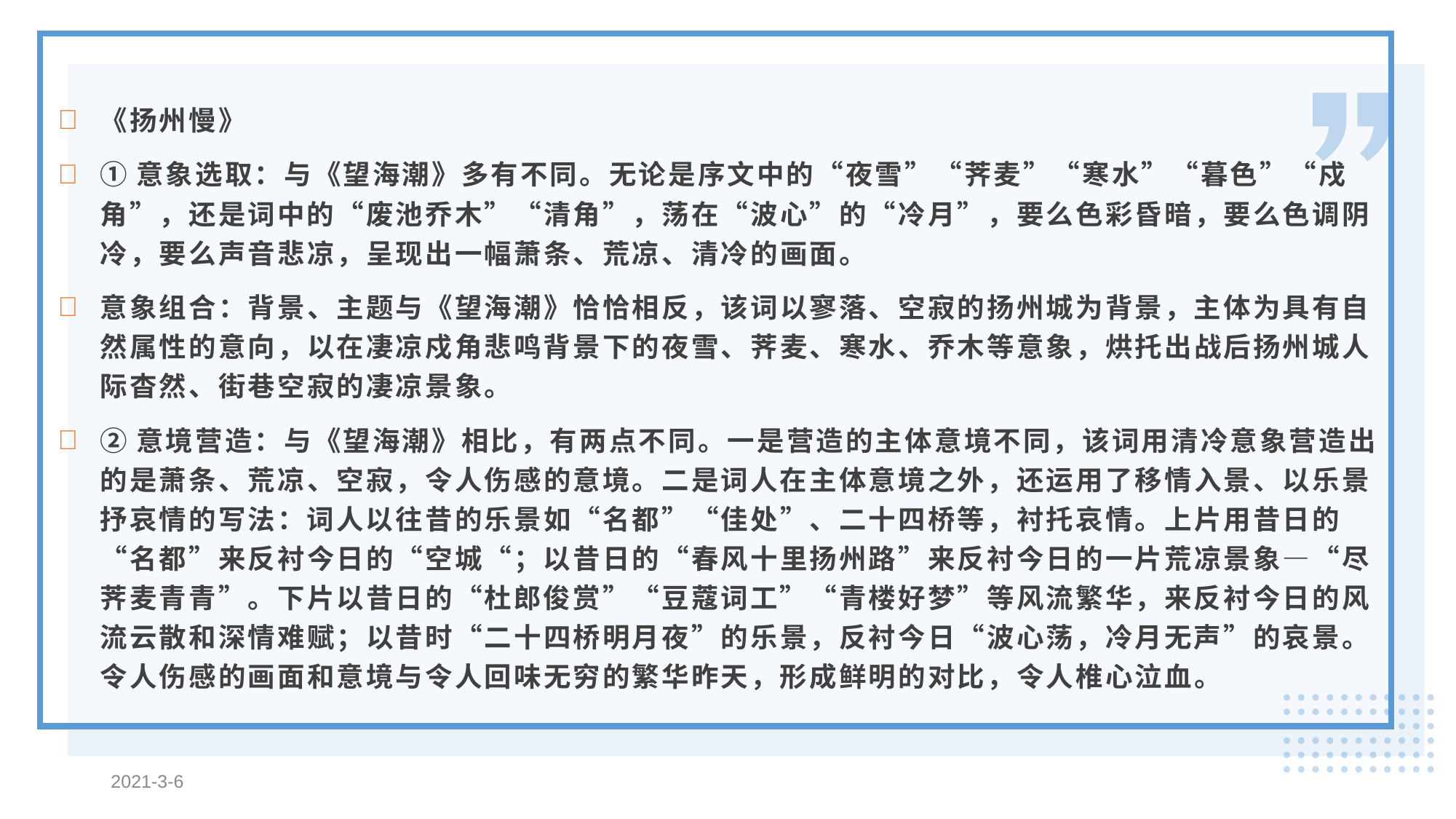

《扬州慢》
①意象选取：与《望海潮》多有不同。无论是序文中的“夜雪”“荠麦”“寒水”“暮色”“戍角”，还是词中的“废池乔木”“清角”，荡在“波心”的“冷月”，要么色彩昏暗，要么色调阴冷，要么声音悲凉，呈现出一幅萧条、荒凉、清冷的画面。
意象组合：背景、主题与《望海潮》恰恰相反，该词以寥落、空寂的扬州城为背景，主体为具有自然属性的意向，以在凄凉戍角悲鸣背景下的夜雪、荠麦、寒水、乔木等意象，烘托出战后扬州城人际杳然、街巷空寂的凄凉景象。
②意境营造：与《望海潮》相比，有两点不同。一是营造的主体意境不同，该词用清冷意象营造出的是萧条、荒凉、空寂，令人伤感的意境。二是词人在主体意境之外，还运用了移情入景、以乐景抒哀情的写法：词人以往昔的乐景如“名都”“佳处”、二十四桥等，衬托哀情。上片用昔日的“名都”来反衬今日的“空城“；以昔日的“春风十里扬州路”来反衬今日的一片荒凉景象—“尽荠麦青青”。下片以昔日的“杜郎俊赏”“豆蔻词工”“青楼好梦”等风流繁华，来反衬今日的风流云散和深情难赋；以昔时“二十四桥明月夜”的乐景，反衬今日“波心荡，冷月无声”的哀景。令人伤感的画面和意境与令人回味无穷的繁华昨天，形成鲜明的对比，令人椎心泣血。

2021-3-6